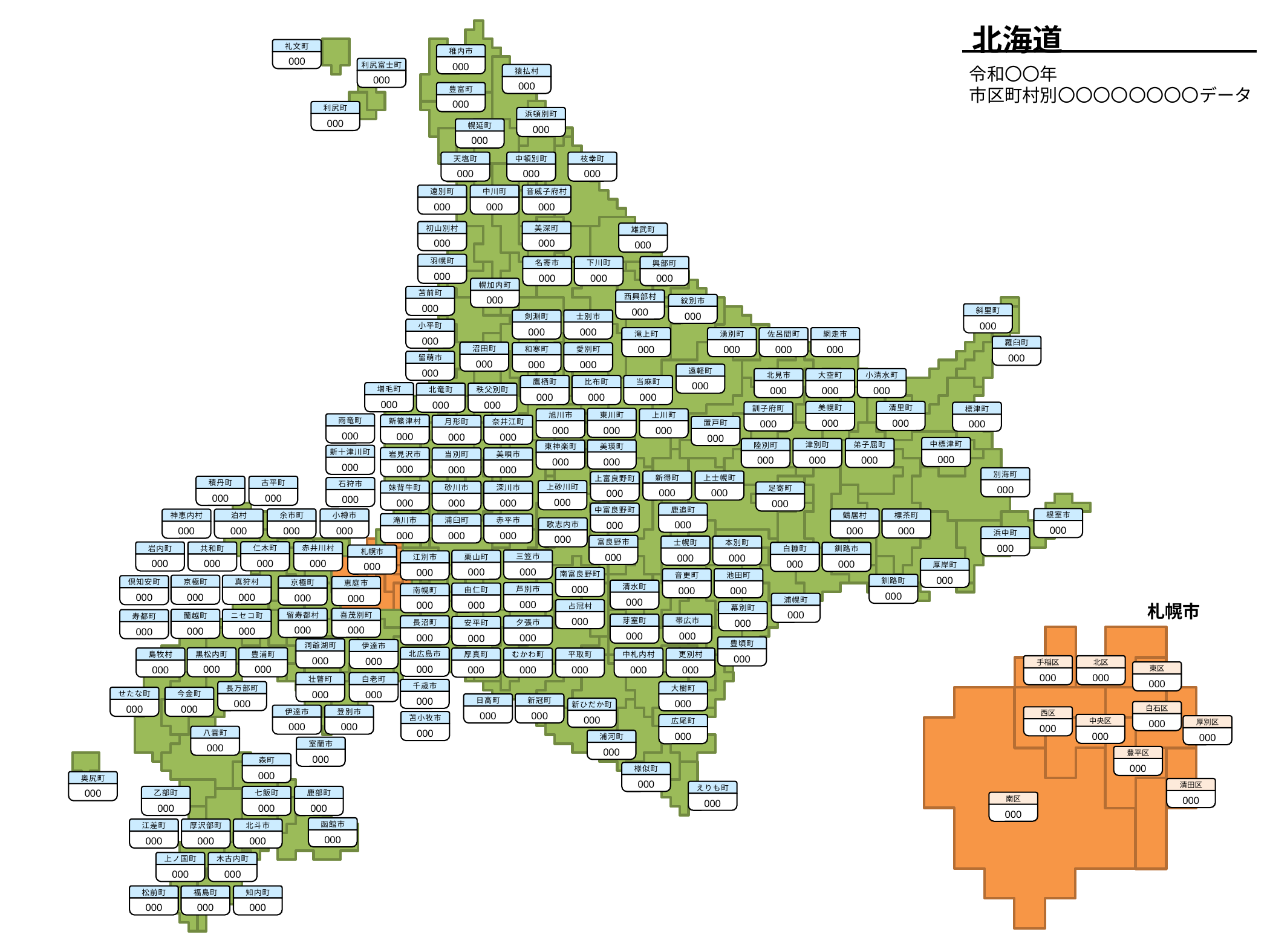

北海道

礼文町
000
稚内市
000
利尻富士町
000
令和〇〇年
市区町村別〇〇〇〇〇〇〇〇データ
猿払村
000
豊富町
000
利尻町
000
浜頓別町
000
幌延町
000
天塩町
000
中頓別町
000
枝幸町
000
遠別町
000
中川町
000
音威子府村
000
初山別村
000
美深町
000
雄武町
000
羽幌町
000
名寄市
000
下川町
000
興部町
000
幌加内町
000
苫前町
000
西興部村
000
紋別市
000
斜里町
000
剣淵町
000
士別市
000
小平町
000
滝上町
000
湧別町
000
佐呂間町
000
網走市
000
羅臼町
000
沼田町
000
和寒町
000
愛別町
000
留萌市
000
遠軽町
000
北見市
000
大空町
000
小清水町
000
鷹栖町
000
比布町
000
当麻町
000
増毛町
000
北竜町
000
秩父別町
000
美幌町
000
清里町
000
訓子府町
000
標津町
000
東川町
000
旭川市
000
上川町
000
雨竜町
000
新篠津村
000
月形町
000
奈井江町
000
置戸町
000
中標津町
000
津別町
000
弟子屈町
000
陸別町
000
美瑛町
000
東神楽町
000
新十津川町
000
岩見沢市
000
当別町
000
美唄市
000
別海町
000
新得町
000
上士幌町
000
上富良野町
000
積丹町
000
古平町
000
石狩市
000
上砂川町
000
妹背牛町
000
砂川市
000
深川市
000
足寄町
000
鹿追町
000
中富良野町
000
根室市
000
鶴居村
000
標茶町
000
余市町
000
小樽市
000
神恵内村
000
泊村
000
滝川市
000
浦臼町
000
赤平市
000
歌志内市
000
浜中町
000
富良野市
000
士幌町
000
本別町
000
仁木町
000
赤井川村
000
岩内町
000
共和町
000
白糠町
000
釧路市
000
札幌市
000
三笠市
000
栗山町
000
江別市
000
厚岸町
000
南富良野町
000
音更町
000
池田町
000
釧路町
000
京極町
000
真狩村
000
倶知安町
000
京極町
000
恵庭市
000
清水町
000
芦別市
000
由仁町
000
南幌町
000
浦幌町
000
札幌市
占冠村
000
幕別町
000
留寿都村
000
喜茂別町
000
蘭越町
000
ニセコ町
000
寿都町
000
芽室町
000
帯広市
000
長沼町
000
夕張市
000
安平町
000
豊頃町
000
洞爺湖町
000
伊達市
000
北広島市
000
黒松内町
000
豊浦町
000
島牧村
000
厚真町
000
むかわ町
000
平取町
000
中札内村
000
更別村
000
手稲区
000
北区
000
東区
000
壮瞥町
000
白老町
000
千歳市
000
長万部町
000
大樹町
000
せたな町
000
今金町
000
日高町
000
新冠町
000
新ひだか町
000
白石区
000
伊達市
000
登別市
000
西区
000
苫小牧市
000
中央区
000
広尾町
000
厚別区
000
八雲町
000
浦河町
000
室蘭市
000
豊平区
000
森町
000
様似町
000
奥尻町
000
清田区
000
えりも町
000
乙部町
000
七飯町
000
鹿部町
000
南区
000
函館市
000
江差町
000
厚沢部町
000
北斗市
000
上ノ国町
000
木古内町
000
松前町
000
福島町
000
知内町
000